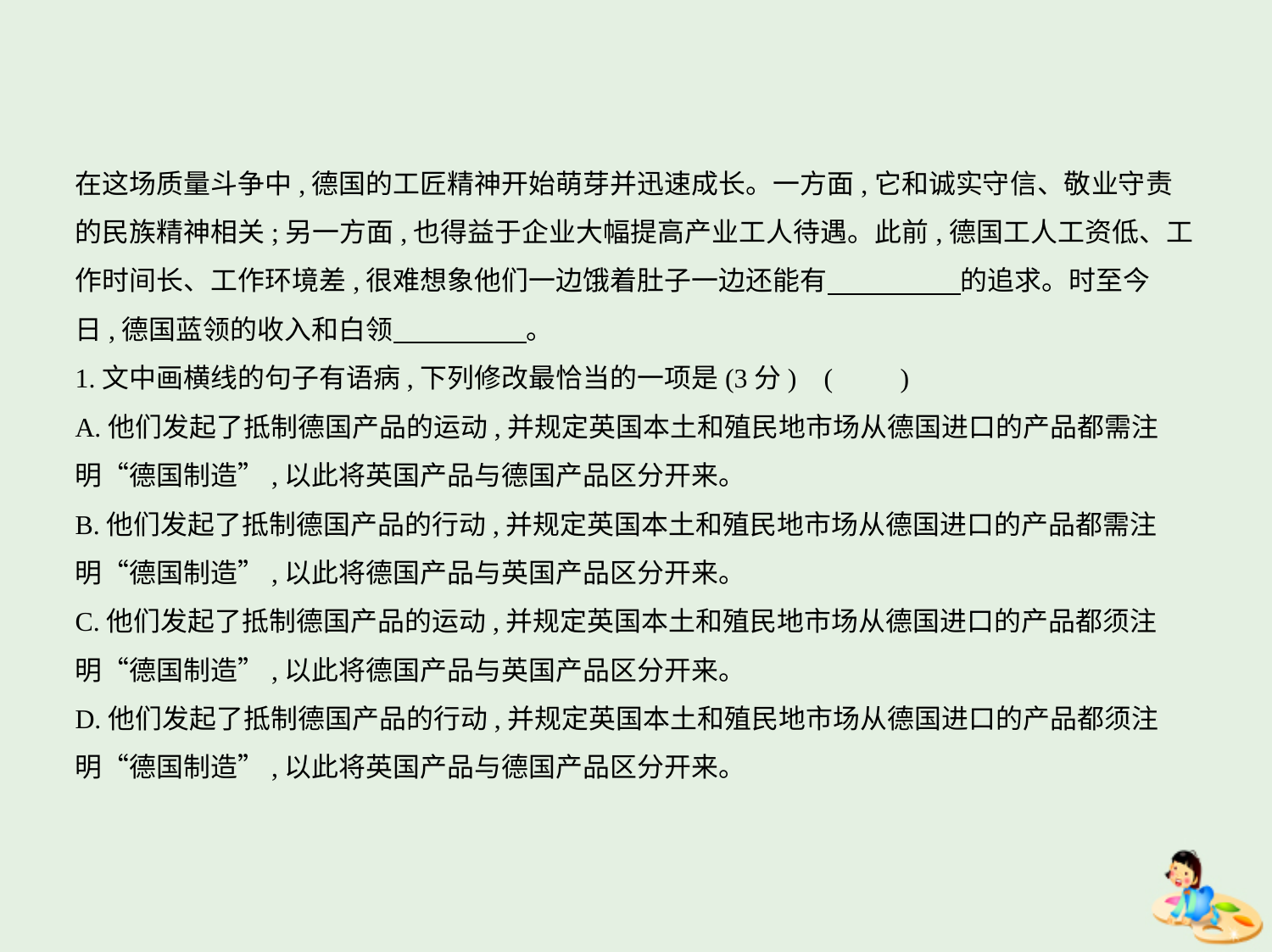

在这场质量斗争中,德国的工匠精神开始萌芽并迅速成长。一方面,它和诚实守信、敬业守责
的民族精神相关;另一方面,也得益于企业大幅提高产业工人待遇。此前,德国工人工资低、工
作时间长、工作环境差,很难想象他们一边饿着肚子一边还能有　　　　    的追求。时至今
日,德国蓝领的收入和白领　　　　    。
1.文中画横线的句子有语病,下列修改最恰当的一项是(3分) (　　)
A.他们发起了抵制德国产品的运动,并规定英国本土和殖民地市场从德国进口的产品都需注
明“德国制造”,以此将英国产品与德国产品区分开来。
B.他们发起了抵制德国产品的行动,并规定英国本土和殖民地市场从德国进口的产品都需注
明“德国制造”,以此将德国产品与英国产品区分开来。
C.他们发起了抵制德国产品的运动,并规定英国本土和殖民地市场从德国进口的产品都须注
明“德国制造”,以此将德国产品与英国产品区分开来。
D.他们发起了抵制德国产品的行动,并规定英国本土和殖民地市场从德国进口的产品都须注
明“德国制造”,以此将英国产品与德国产品区分开来。